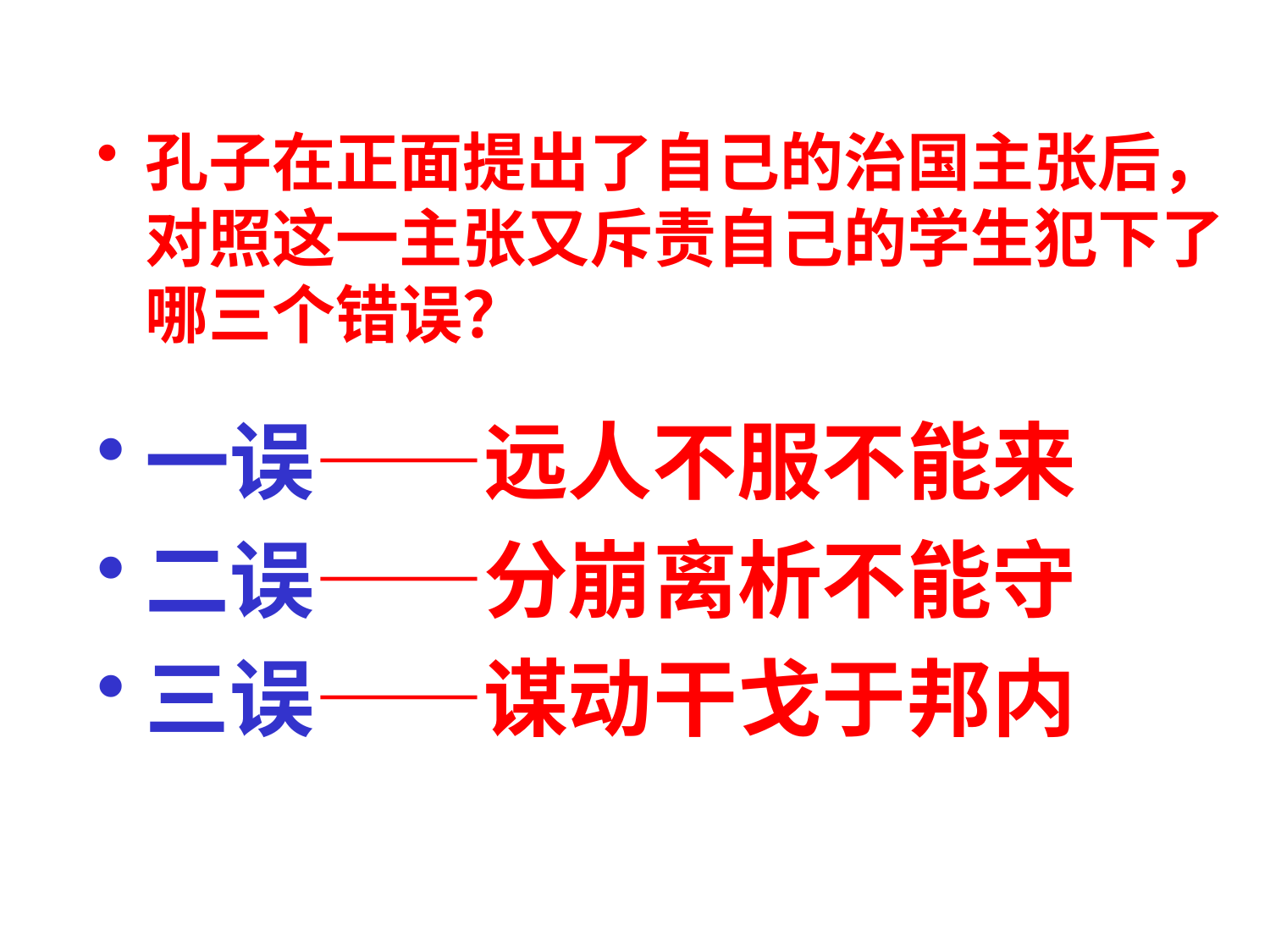

# 孔子在正面提出了自己的治国主张后，对照这一主张又斥责自己的学生犯下了哪三个错误？
一误——远人不服不能来
二误——分崩离析不能守
三误——谋动干戈于邦内